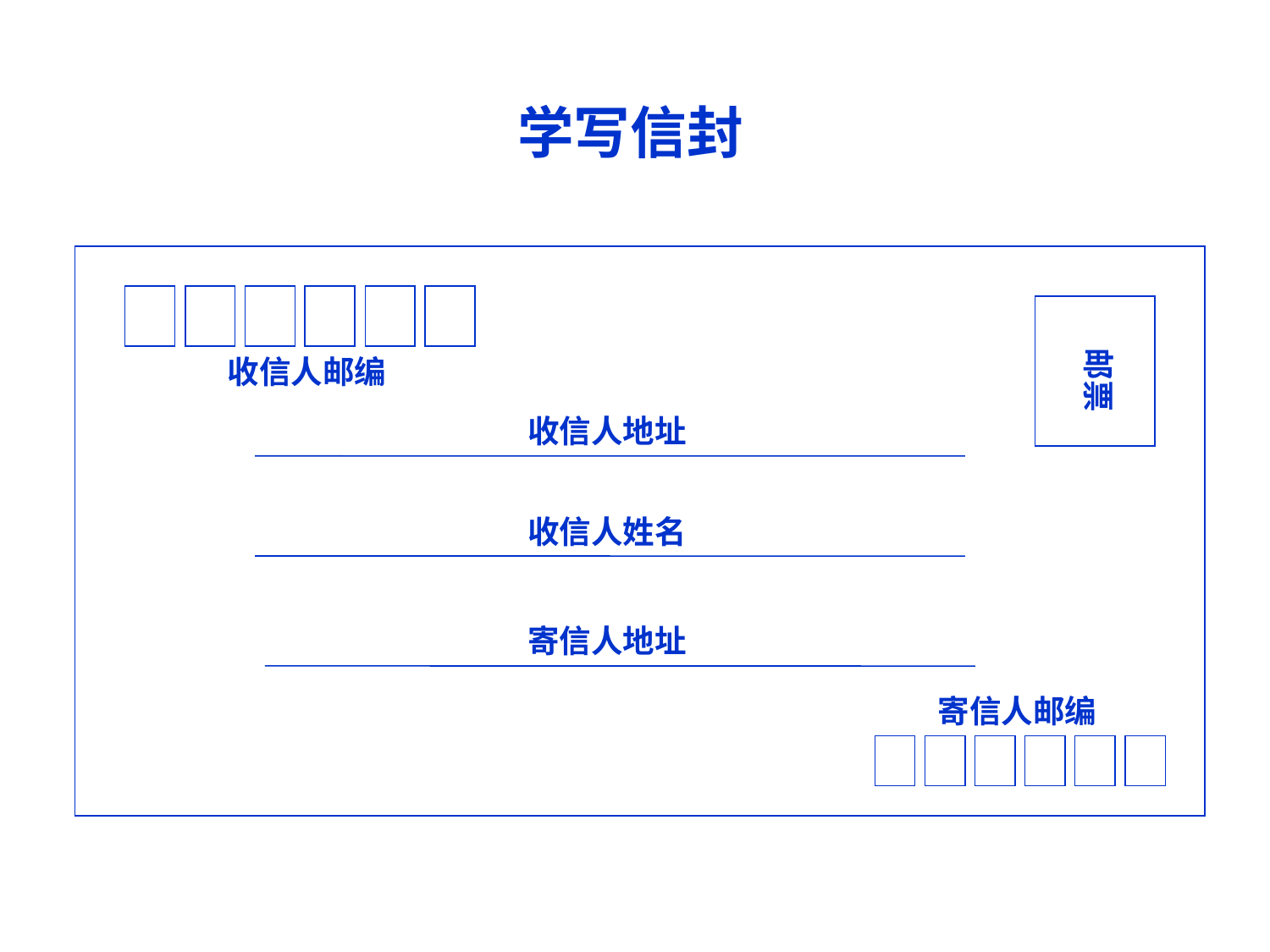

学写信封

邮票
收信人邮编
收信人地址

收信人姓名

寄信人地址

寄信人邮编